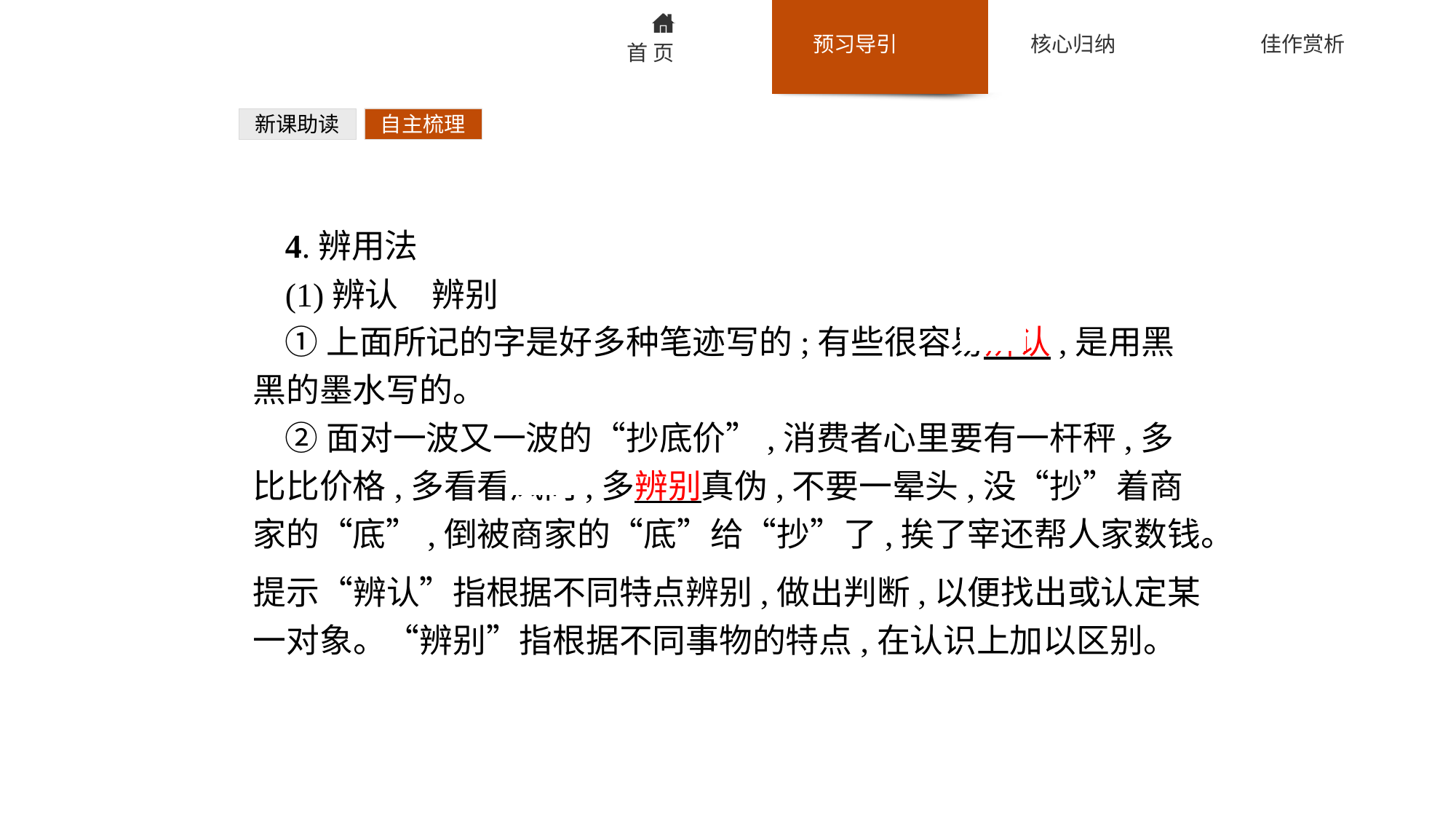

新课助读
自主梳理
4.辨用法
(1)辨认　辨别
①上面所记的字是好多种笔迹写的;有些很容易辨认,是用黑黑的墨水写的。
②面对一波又一波的“抄底价”,消费者心里要有一杆秤,多比比价格,多看看风向,多辨别真伪,不要一晕头,没“抄”着商家的“底”,倒被商家的“底”给“抄”了,挨了宰还帮人家数钱。

提示“辨认”指根据不同特点辨别,做出判断,以便找出或认定某一对象。“辨别”指根据不同事物的特点,在认识上加以区别。